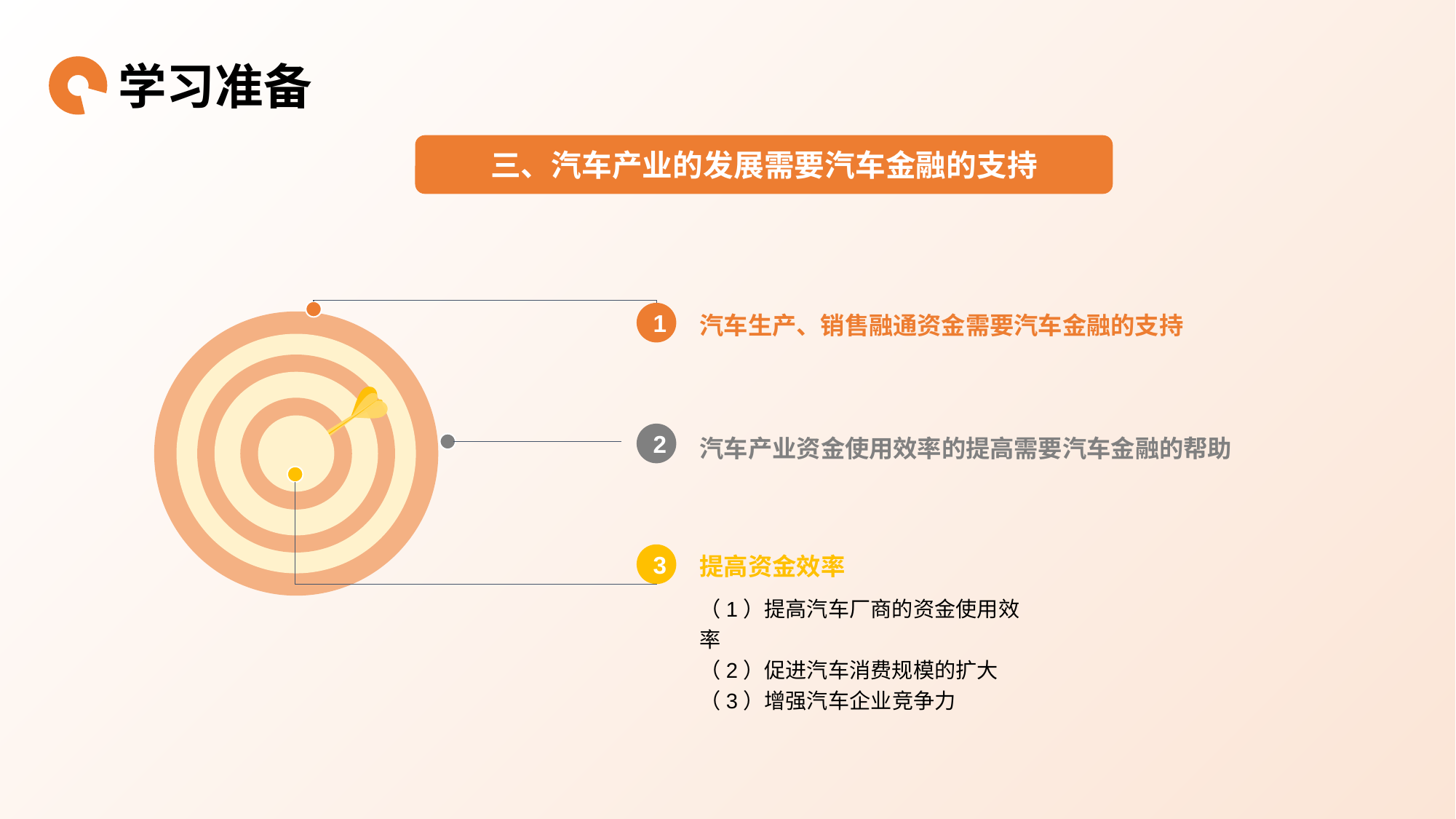

学习准备

三、汽车产业的发展需要汽车金融的支持

汽车生产、销售融通资金需要汽车金融的支持
1

汽车产业资金使用效率的提高需要汽车金融的帮助

2

3
提高资金效率
（1）提高汽车厂商的资金使用效率
（2）促进汽车消费规模的扩大
（3）增强汽车企业竞争力